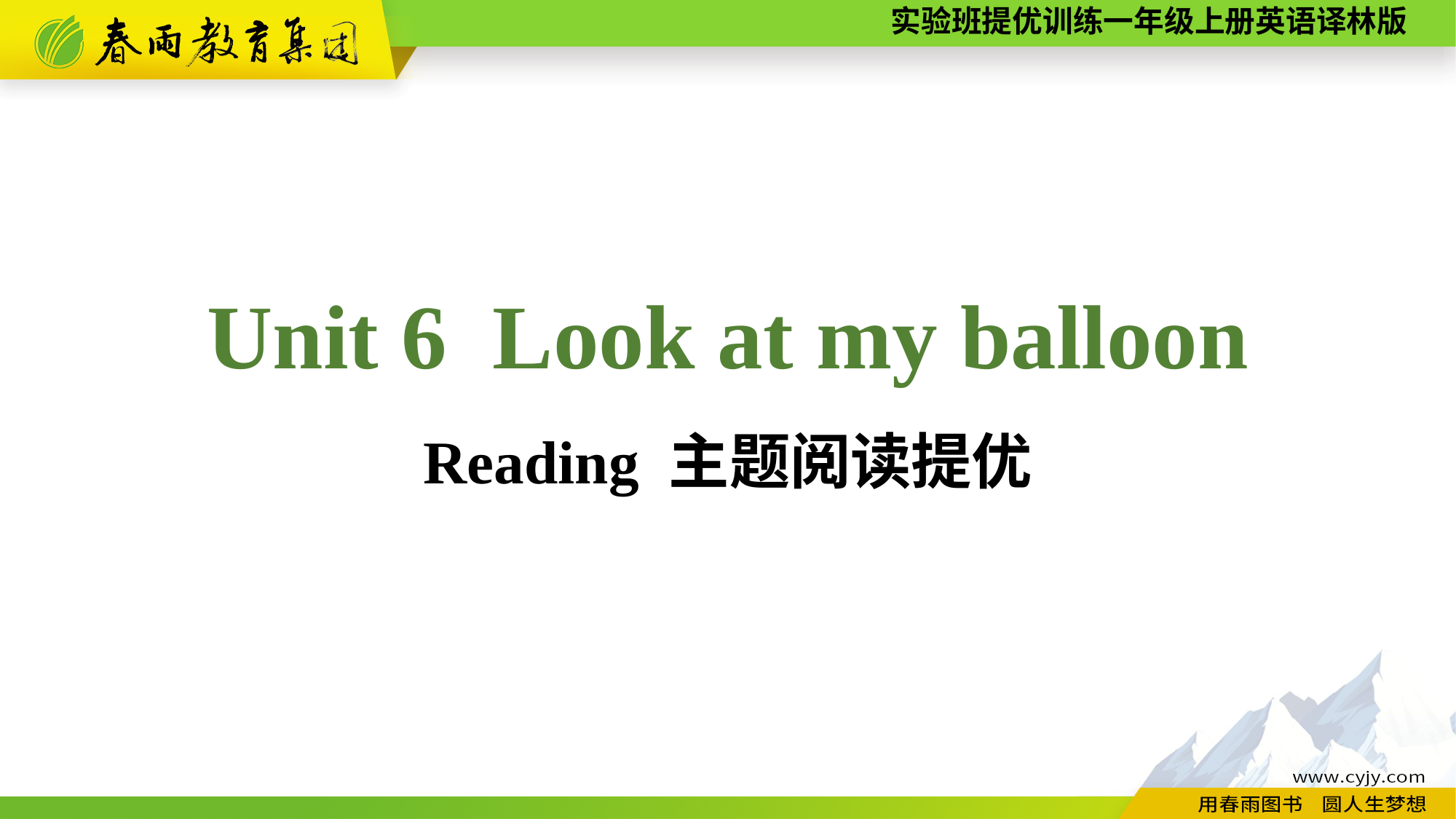

Unit 6  Look at my balloon
Reading 主题阅读提优